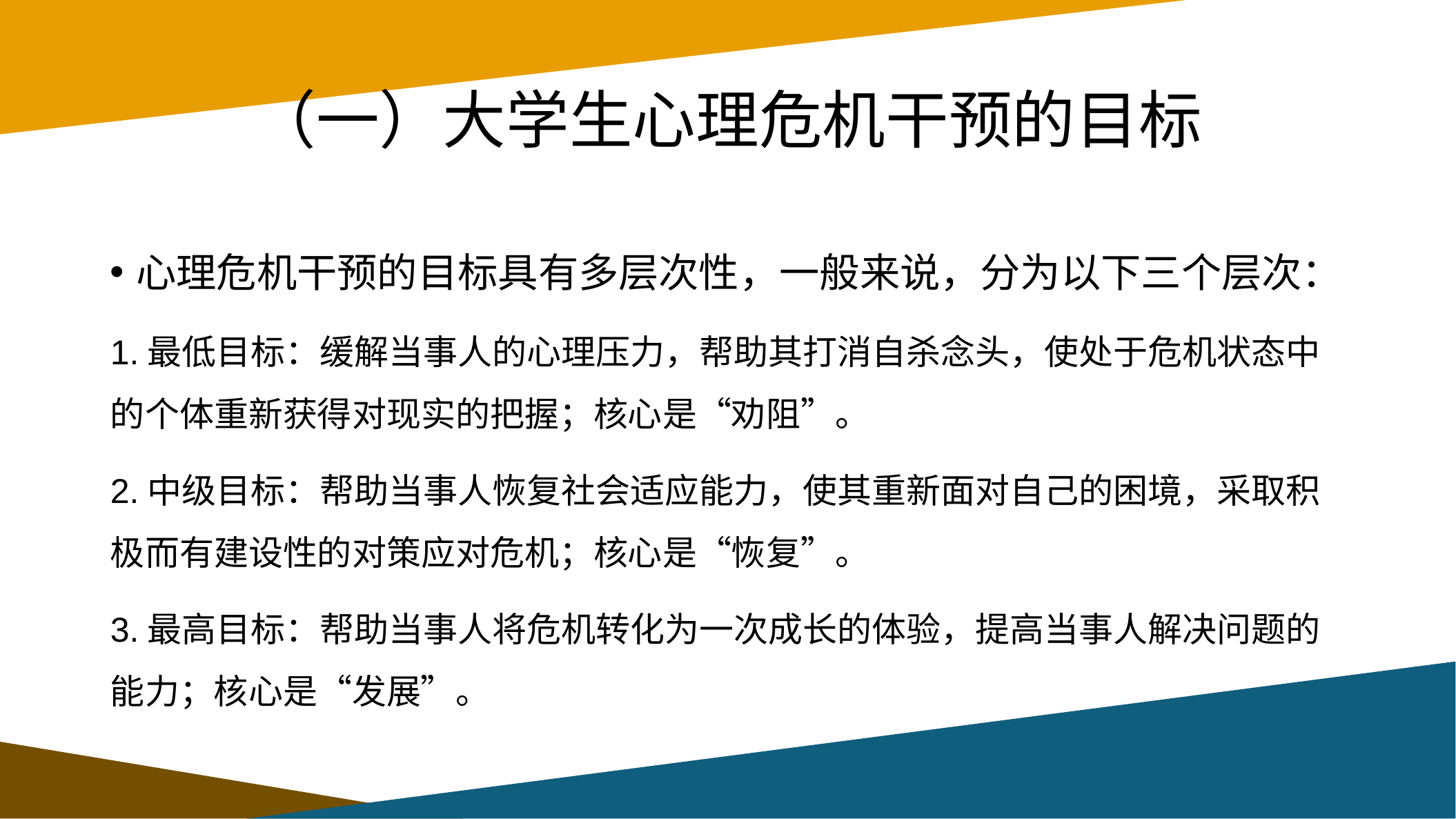

# （一）大学生心理危机干预的目标
心理危机干预的目标具有多层次性，一般来说，分为以下三个层次：
1.最低目标：缓解当事人的心理压力，帮助其打消自杀念头，使处于危机状态中的个体重新获得对现实的把握；核心是“劝阻”。
2.中级目标：帮助当事人恢复社会适应能力，使其重新面对自己的困境，采取积极而有建设性的对策应对危机；核心是“恢复”。
3.最高目标：帮助当事人将危机转化为一次成长的体验，提高当事人解决问题的能力；核心是“发展”。